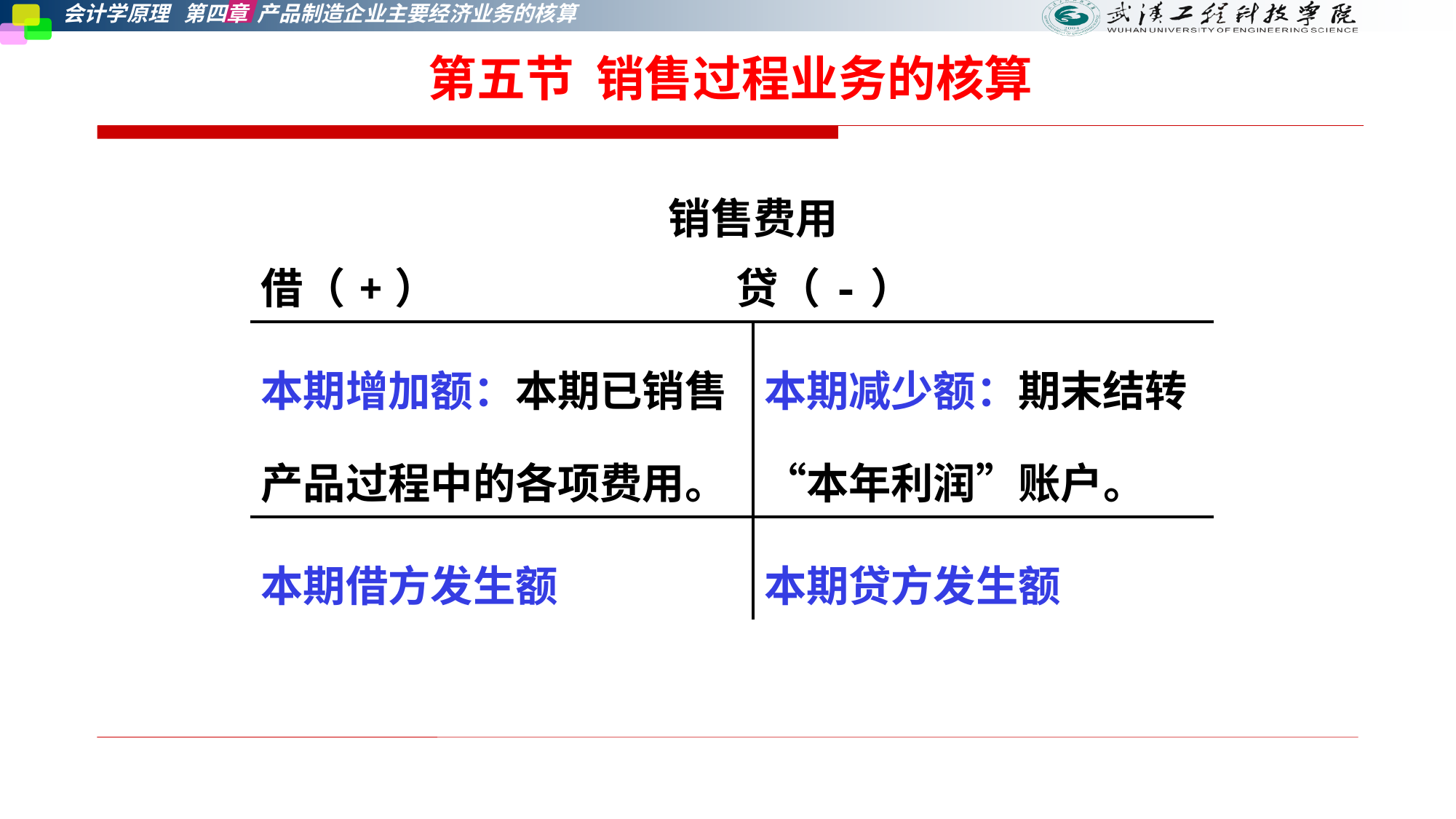

第五节  销售过程业务的核算
销售费用
| 借（+） 贷（-） |  |
| --- | --- |
| 本期增加额：本期已销售产品过程中的各项费用。 | 本期减少额：期末结转“本年利润”账户。 |
| 本期借方发生额 | 本期贷方发生额 |